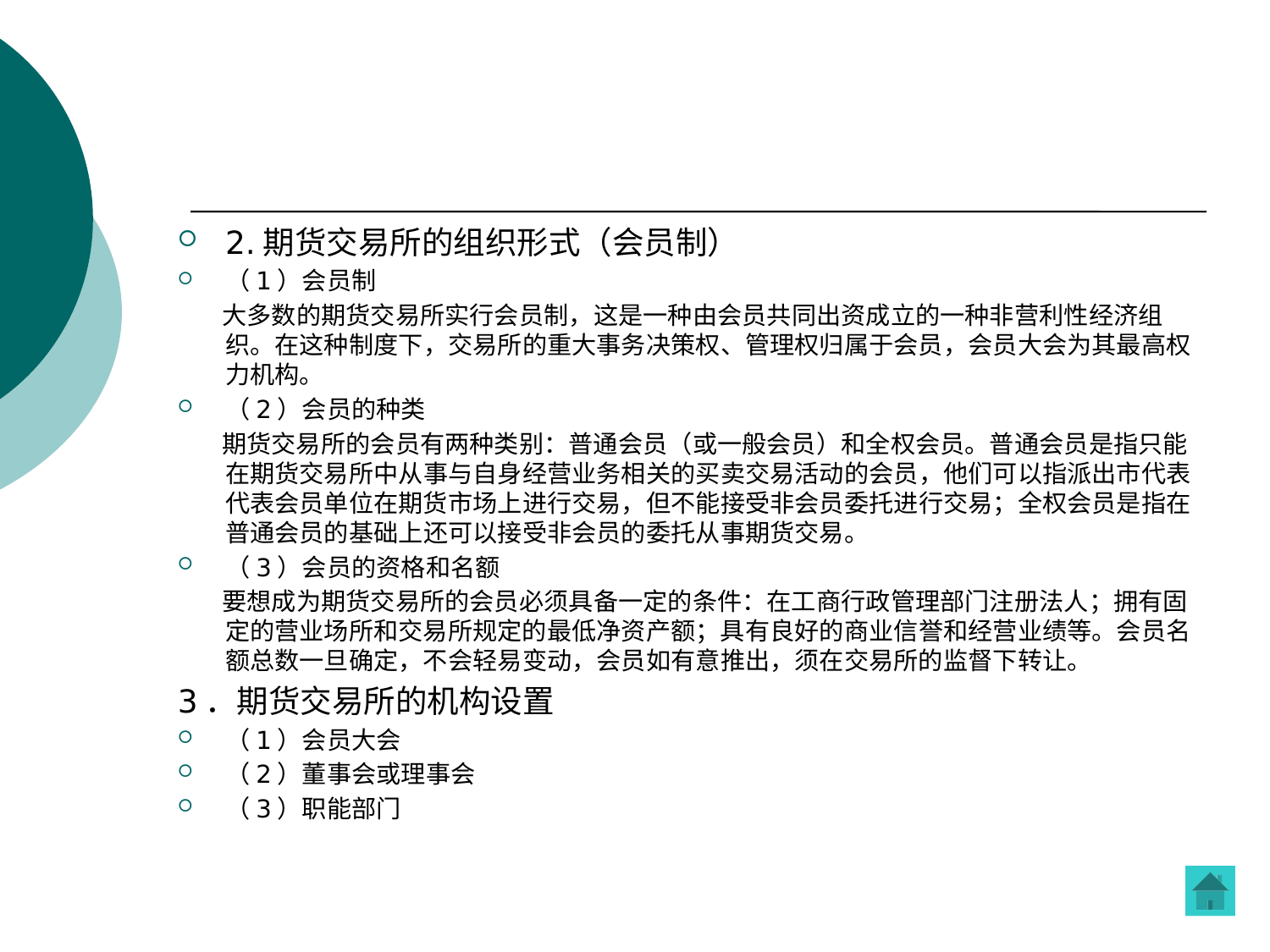

2.期货交易所的组织形式（会员制）
（1）会员制
       大多数的期货交易所实行会员制，这是一种由会员共同出资成立的一种非营利性经济组织。在这种制度下，交易所的重大事务决策权、管理权归属于会员，会员大会为其最高权力机构。
（2）会员的种类
       期货交易所的会员有两种类别：普通会员（或一般会员）和全权会员。普通会员是指只能在期货交易所中从事与自身经营业务相关的买卖交易活动的会员，他们可以指派出市代表代表会员单位在期货市场上进行交易，但不能接受非会员委托进行交易；全权会员是指在普通会员的基础上还可以接受非会员的委托从事期货交易。
（3）会员的资格和名额
       要想成为期货交易所的会员必须具备一定的条件：在工商行政管理部门注册法人；拥有固定的营业场所和交易所规定的最低净资产额；具有良好的商业信誉和经营业绩等。会员名额总数一旦确定，不会轻易变动，会员如有意推出，须在交易所的监督下转让。
3．期货交易所的机构设置
（1）会员大会
（2）董事会或理事会
（3）职能部门